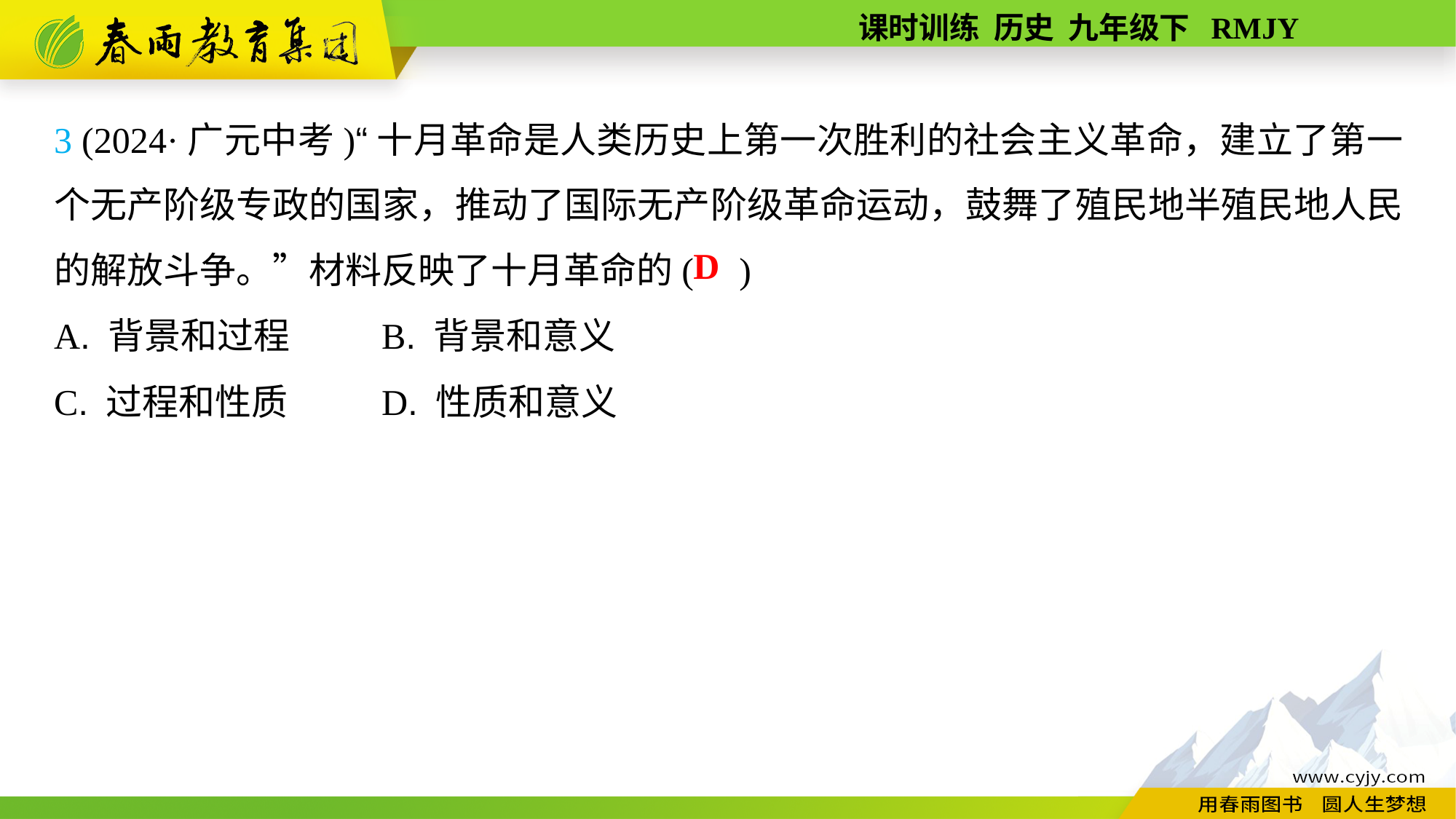

3 (2024·广元中考)“十月革命是人类历史上第一次胜利的社会主义革命，建立了第一个无产阶级专政的国家，推动了国际无产阶级革命运动，鼓舞了殖民地半殖民地人民的解放斗争。”材料反映了十月革命的(     )
A. 背景和过程	B. 背景和意义
C. 过程和性质	D. 性质和意义
D